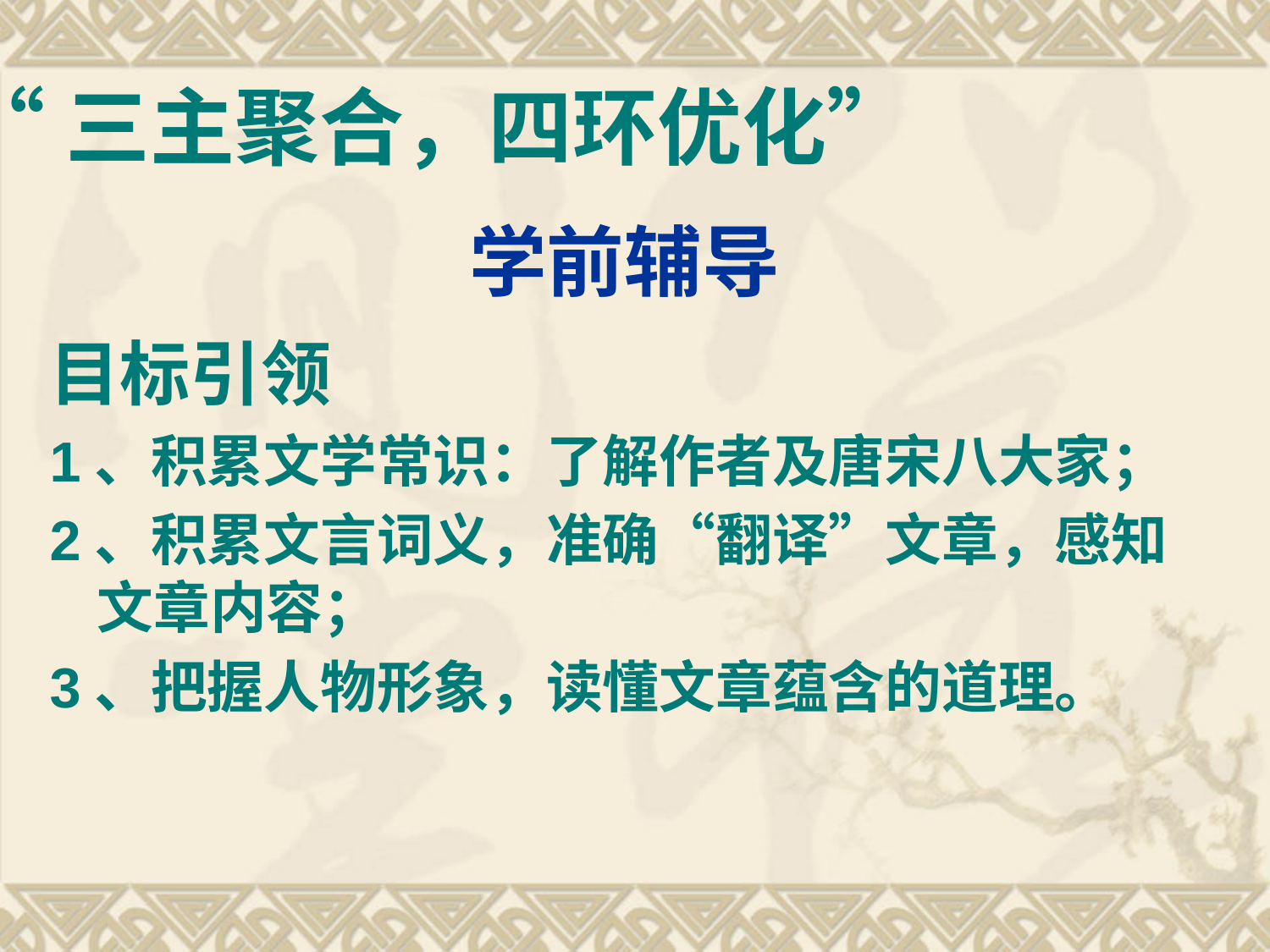

“三主聚合，四环优化”
# 学前辅导
目标引领
1、积累文学常识：了解作者及唐宋八大家；
2、积累文言词义，准确“翻译”文章，感知文章内容；
3、把握人物形象，读懂文章蕴含的道理。